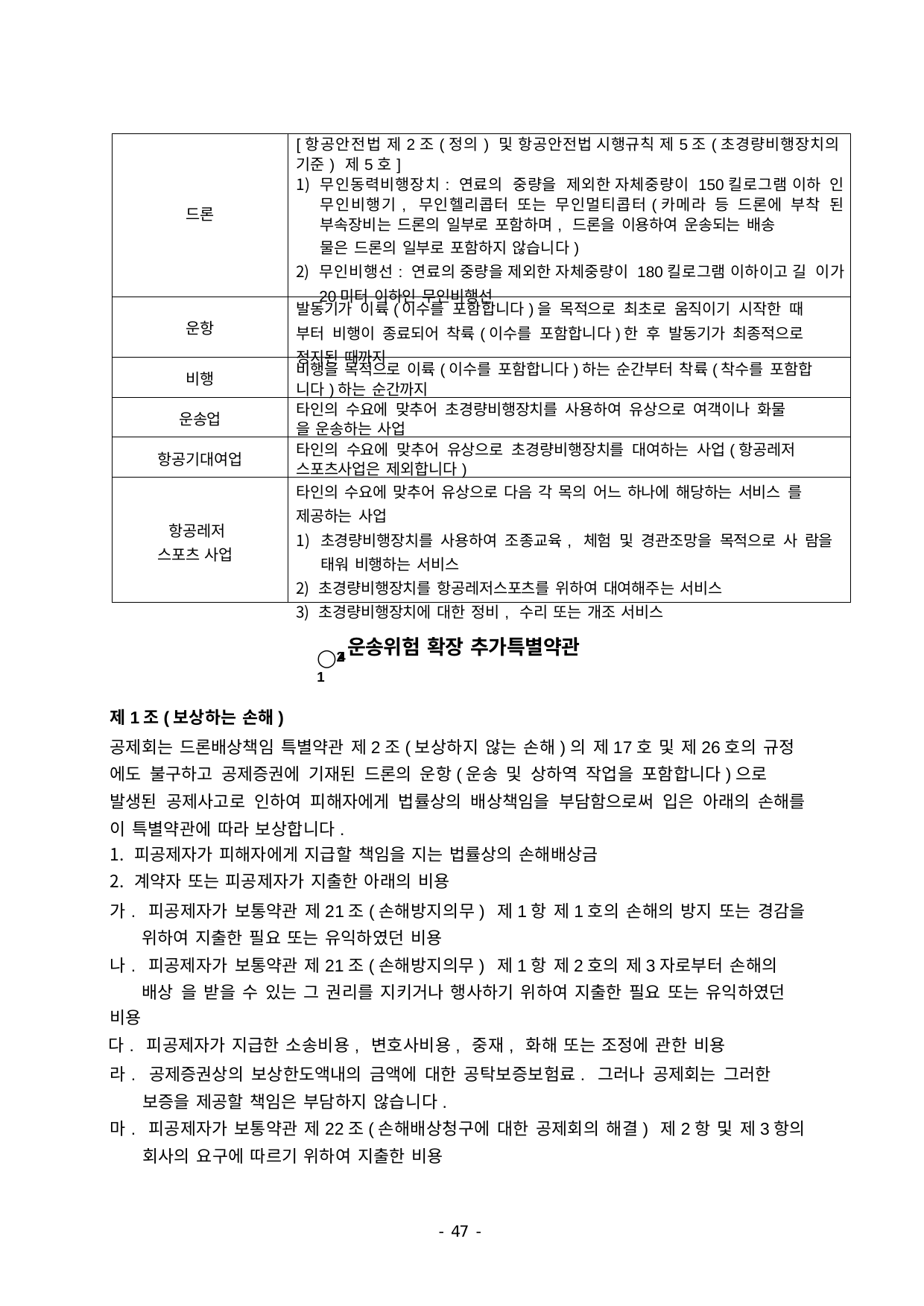

| 드론 | [항공안전법 제2조(정의) 및 항공안전법 시행규칙 제5조(초경량비행장치의 기준) 제5호] 무인동력비행장치: 연료의 중량을 제외한 자체중량이 150킬로그램 이하 인 무인비행기, 무인헬리콥터 또는 무인멀티콥터(카메라 등 드론에 부착 된 부속장비는 드론의 일부로 포함하며, 드론을 이용하여 운송되는 배송 물은 드론의 일부로 포함하지 않습니다) 무인비행선: 연료의 중량을 제외한 자체중량이 180킬로그램 이하이고 길 이가 20미터 이하인 무인비행선 |
| --- | --- |
| 운항 | 발동기가 이륙(이수를 포함합니다)을 목적으로 최초로 움직이기 시작한 때 부터 비행이 종료되어 착륙(이수를 포함합니다)한 후 발동기가 최종적으로 정지된 때까지 |
| 비행 | 비행을 목적으로 이륙(이수를 포함합니다)하는 순간부터 착륙(착수를 포함합 니다)하는 순간까지 |
| 운송업 | 타인의 수요에 맞추어 초경량비행장치를 사용하여 유상으로 여객이나 화물 을 운송하는 사업 |
| 항공기대여업 | 타인의 수요에 맞추어 유상으로 초경량비행장치를 대여하는 사업(항공레저 스포츠사업은 제외합니다) |
| 항공레저 스포츠 사업 | 타인의 수요에 맞추어 유상으로 다음 각 목의 어느 하나에 해당하는 서비스 를 제공하는 사업 초경량비행장치를 사용하여 조종교육, 체험 및 경관조망을 목적으로 사 람을 태워 비행하는 서비스 초경량비행장치를 항공레저스포츠를 위하여 대여해주는 서비스 초경량비행장치에 대한 정비, 수리 또는 개조 서비스 |
◯24-1
운송위험 확장 추가특별약관
제1조(보상하는 손해)
공제회는 드론배상책임 특별약관 제2조(보상하지 않는 손해)의 제17호 및 제26호의 규정  에도 불구하고 공제증권에 기재된 드론의 운항(운송 및 상하역 작업을 포함합니다)으로
발생된 공제사고로 인하여 피해자에게 법률상의 배상책임을 부담함으로써 입은 아래의  손해를 이 특별약관에 따라 보상합니다.
피공제자가 피해자에게 지급할 책임을 지는 법률상의 손해배상금
계약자 또는 피공제자가 지출한 아래의 비용
가. 피공제자가 보통약관 제21조(손해방지의무) 제1항 제1호의 손해의 방지 또는 경감을  위하여 지출한 필요 또는 유익하였던 비용
나. 피공제자가 보통약관 제21조(손해방지의무) 제1항 제2호의 제3자로부터 손해의 배상  을 받을 수 있는 그 권리를 지키거나 행사하기 위하여 지출한 필요 또는 유익하였던
비용
다. 피공제자가 지급한 소송비용, 변호사비용, 중재, 화해 또는 조정에 관한 비용
라. 공제증권상의 보상한도액내의 금액에 대한 공탁보증보험료. 그러나 공제회는 그러한  보증을 제공할 책임은 부담하지 않습니다.
마. 피공제자가 보통약관 제22조(손해배상청구에 대한 공제회의 해결) 제2항 및 제3항의  회사의 요구에 따르기 위하여 지출한 비용
- 47 -